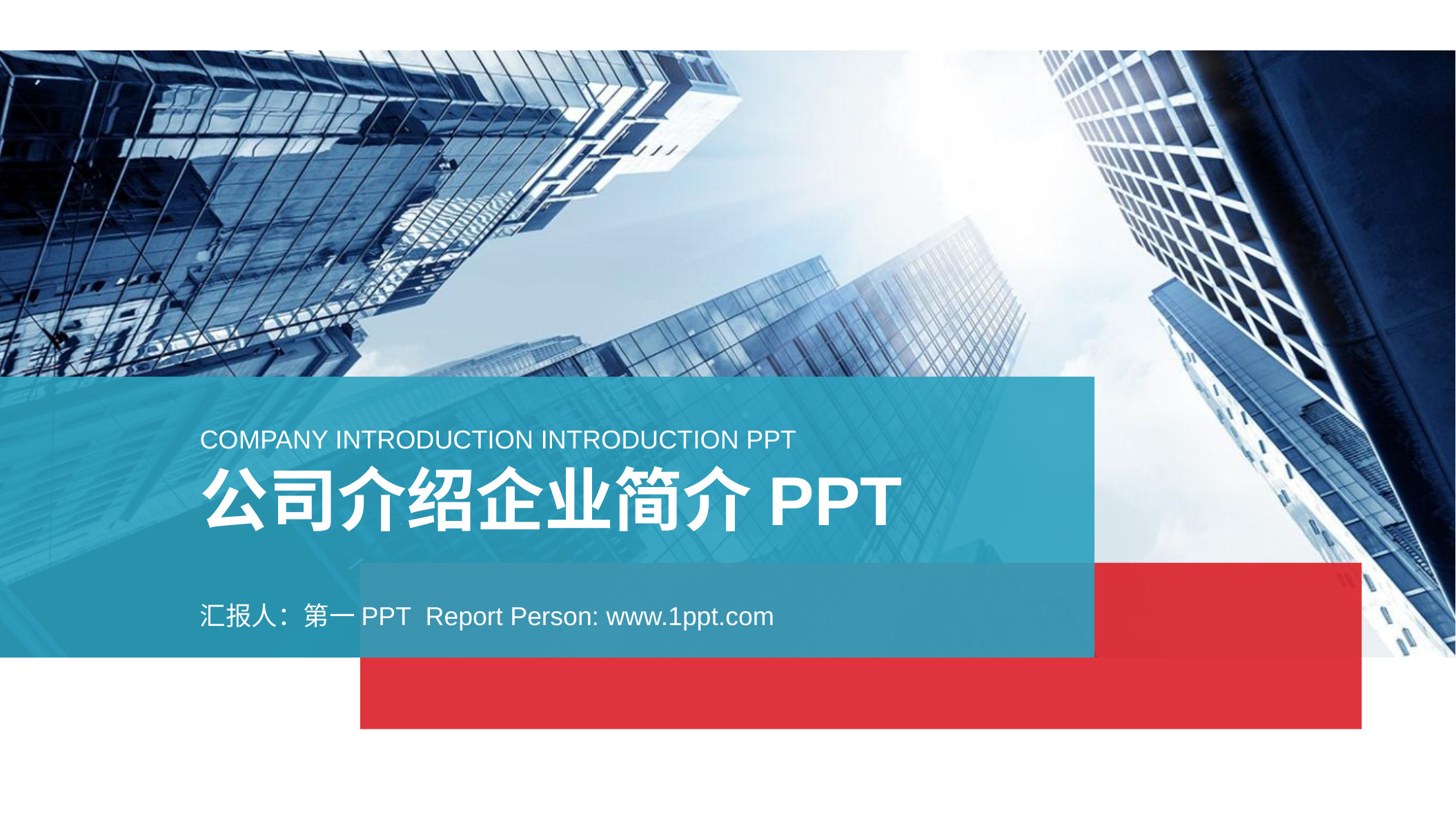

COMPANY INTRODUCTION INTRODUCTION PPT
公司介绍企业简介PPT

汇报人：第一PPT  Report Person: www.1ppt.com